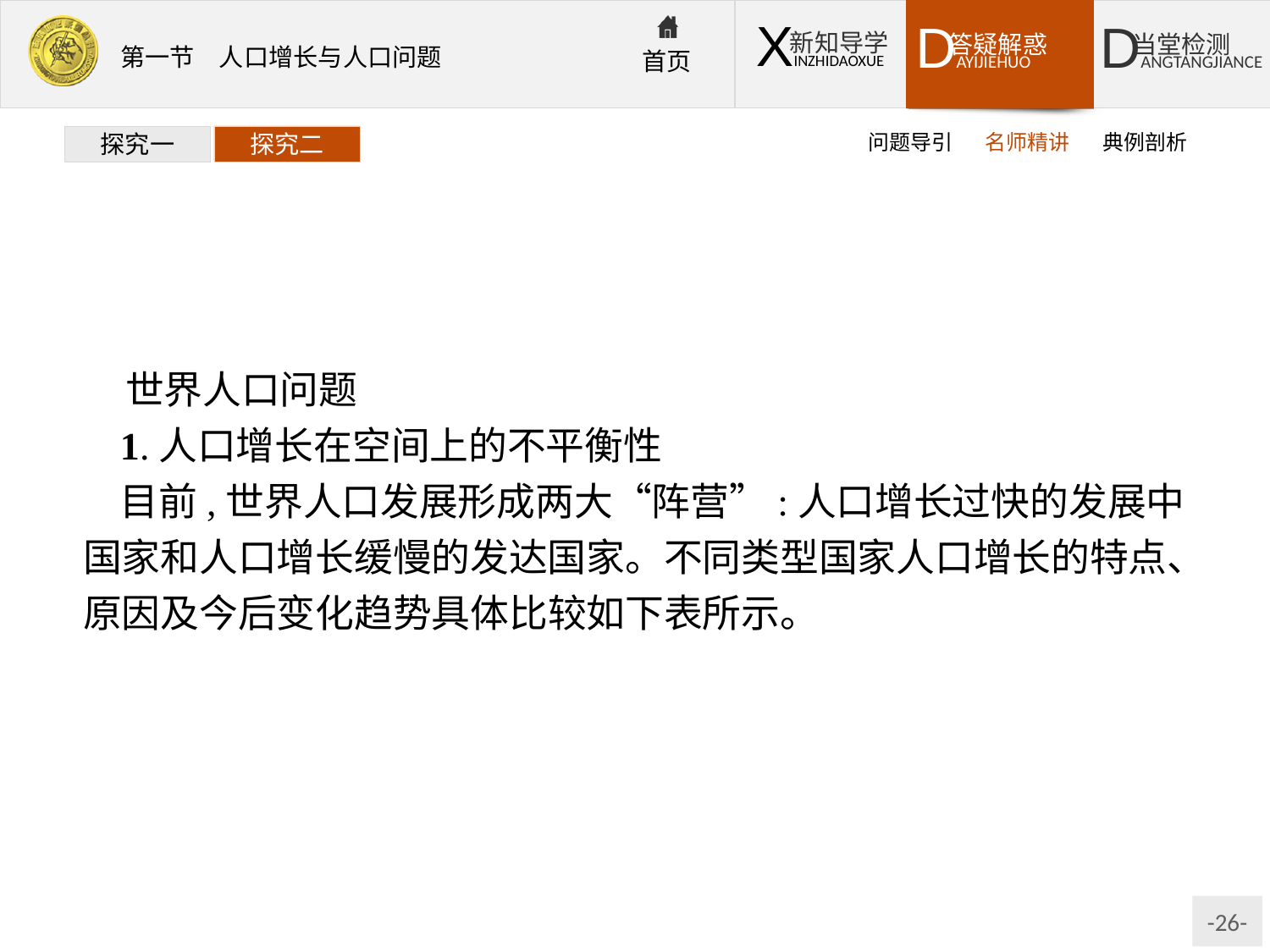

问题导引
名师精讲
典例剖析
探究一
探究二
世界人口问题
1.人口增长在空间上的不平衡性
目前,世界人口发展形成两大“阵营”:人口增长过快的发展中国家和人口增长缓慢的发达国家。不同类型国家人口增长的特点、原因及今后变化趋势具体比较如下表所示。